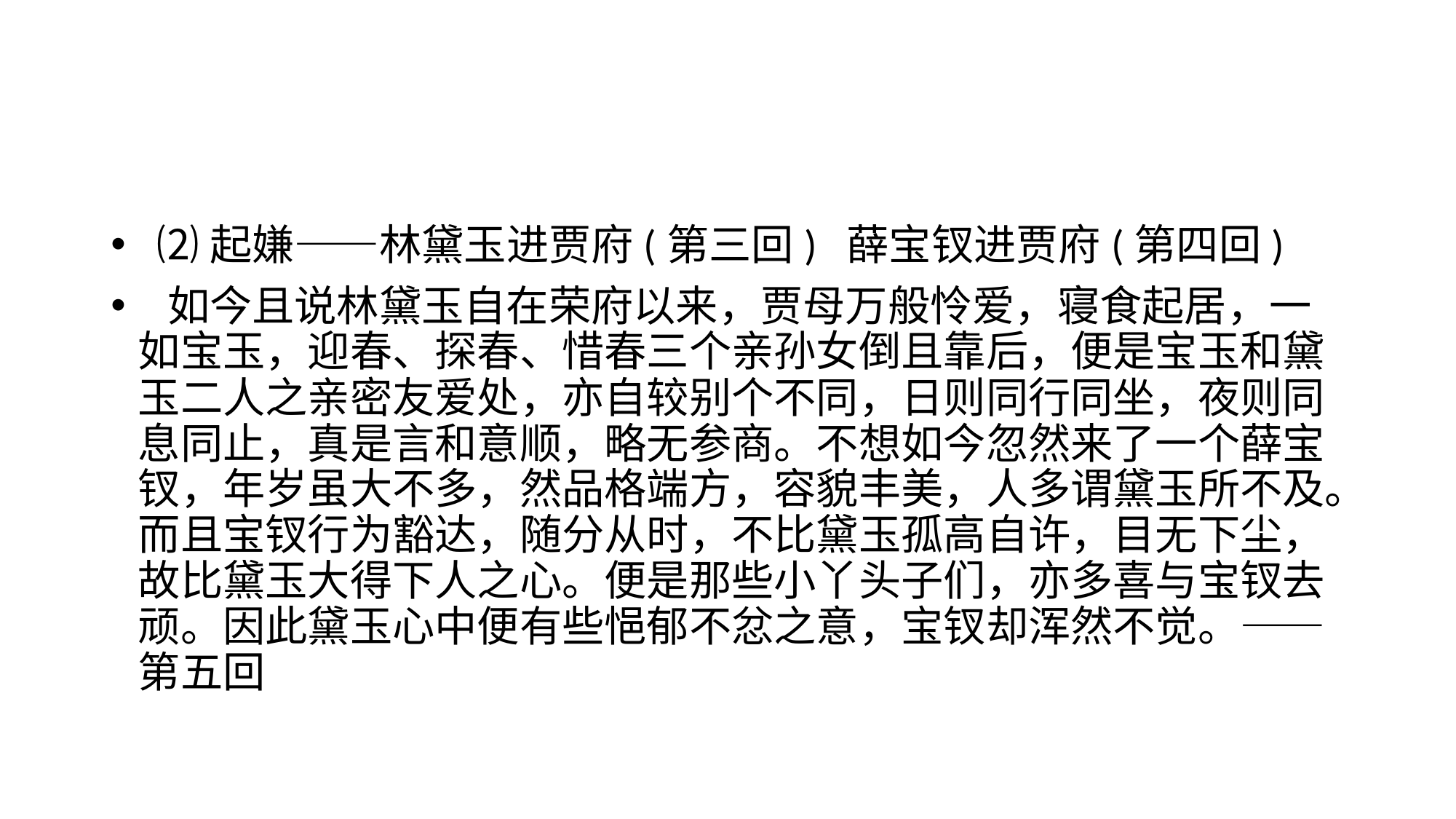

#
  ⑵起嫌——林黛玉进贾府(第三回)  薛宝钗进贾府(第四回)
  如今且说林黛玉自在荣府以来，贾母万般怜爱，寝食起居，一如宝玉，迎春、探春、惜春三个亲孙女倒且靠后，便是宝玉和黛玉二人之亲密友爱处，亦自较别个不同，日则同行同坐，夜则同息同止，真是言和意顺，略无参商。不想如今忽然来了一个薛宝钗，年岁虽大不多，然品格端方，容貌丰美，人多谓黛玉所不及。而且宝钗行为豁达，随分从时，不比黛玉孤高自许，目无下尘，故比黛玉大得下人之心。便是那些小丫头子们，亦多喜与宝钗去顽。因此黛玉心中便有些悒郁不忿之意，宝钗却浑然不觉。——第五回